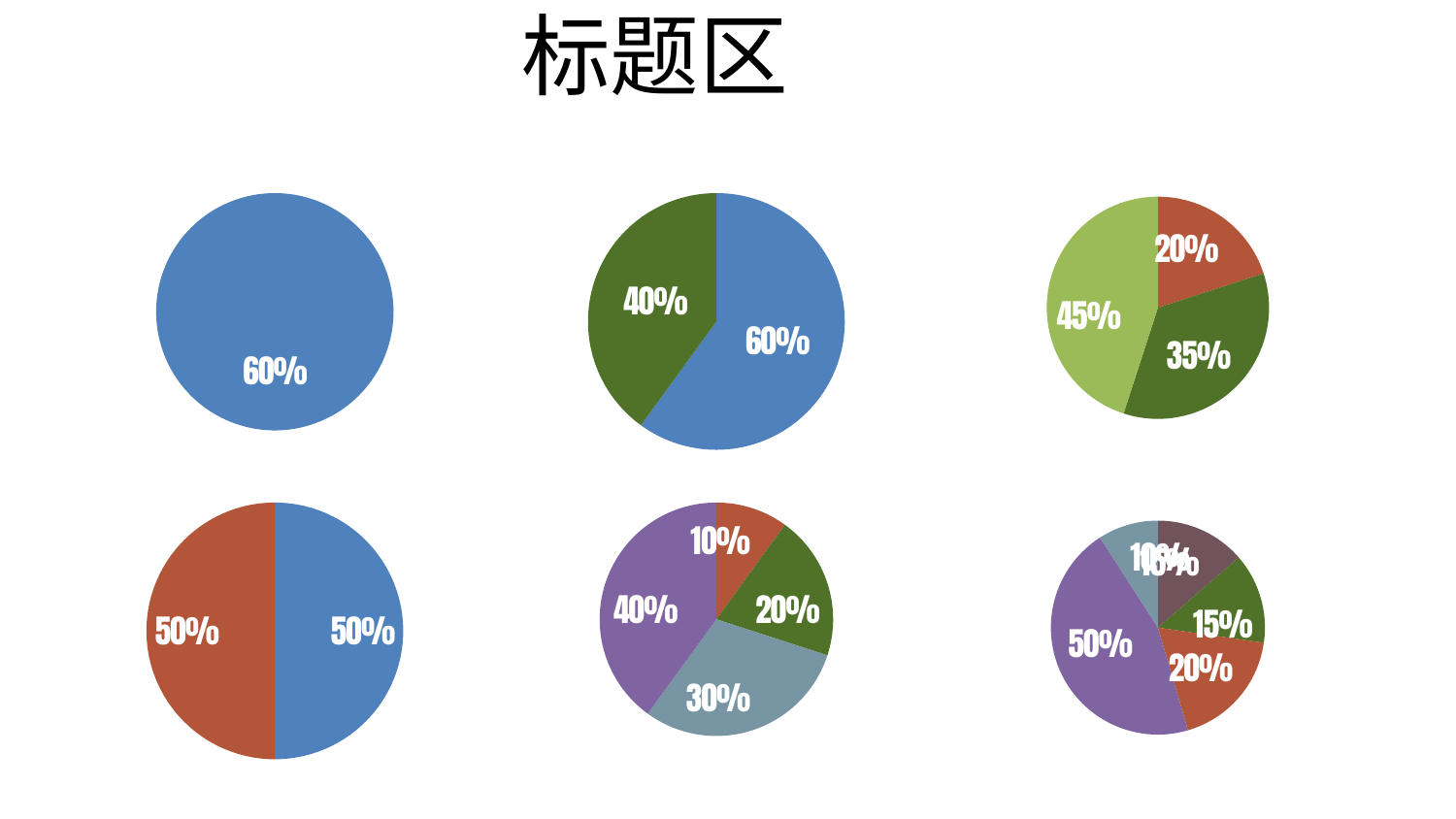

标题区

### Chart

| Category | 销售额 |
|---|---|
| 第一季度 | 0.6000000000000001 |

### Chart

| Category | 销售额 |
|---|---|
| 第一季度 | 0.6000000000000001 |
| 第一季度 | 0.4 |

### Chart

| Category | 销售额 |
|---|---|
| 第一季度 | 0.2 |
| 第二季度 | 0.35000000000000003 |
| 第三季度 | 0.45 |

### Chart

| Category | 销售额 |
|---|---|
| 第一季度 | 0.5 |
| 第二季度 | 0.5 |

### Chart

| Category | 销售额 |
|---|---|
| 第一季度 | 0.1 |
| 第二季度 | 0.2 |
| 第三季度 | 0.30000000000000004 |
| 第四季度 | 0.4 |

### Chart

| Category | 销售额 |
|---|---|
| 第一季度 | 0.15000000000000002 |
| 第二季度 | 0.15000000000000002 |
| 第三季度 | 0.2 |
| 第四季度 | 0.5 |
| 第五季度 | 0.1 |